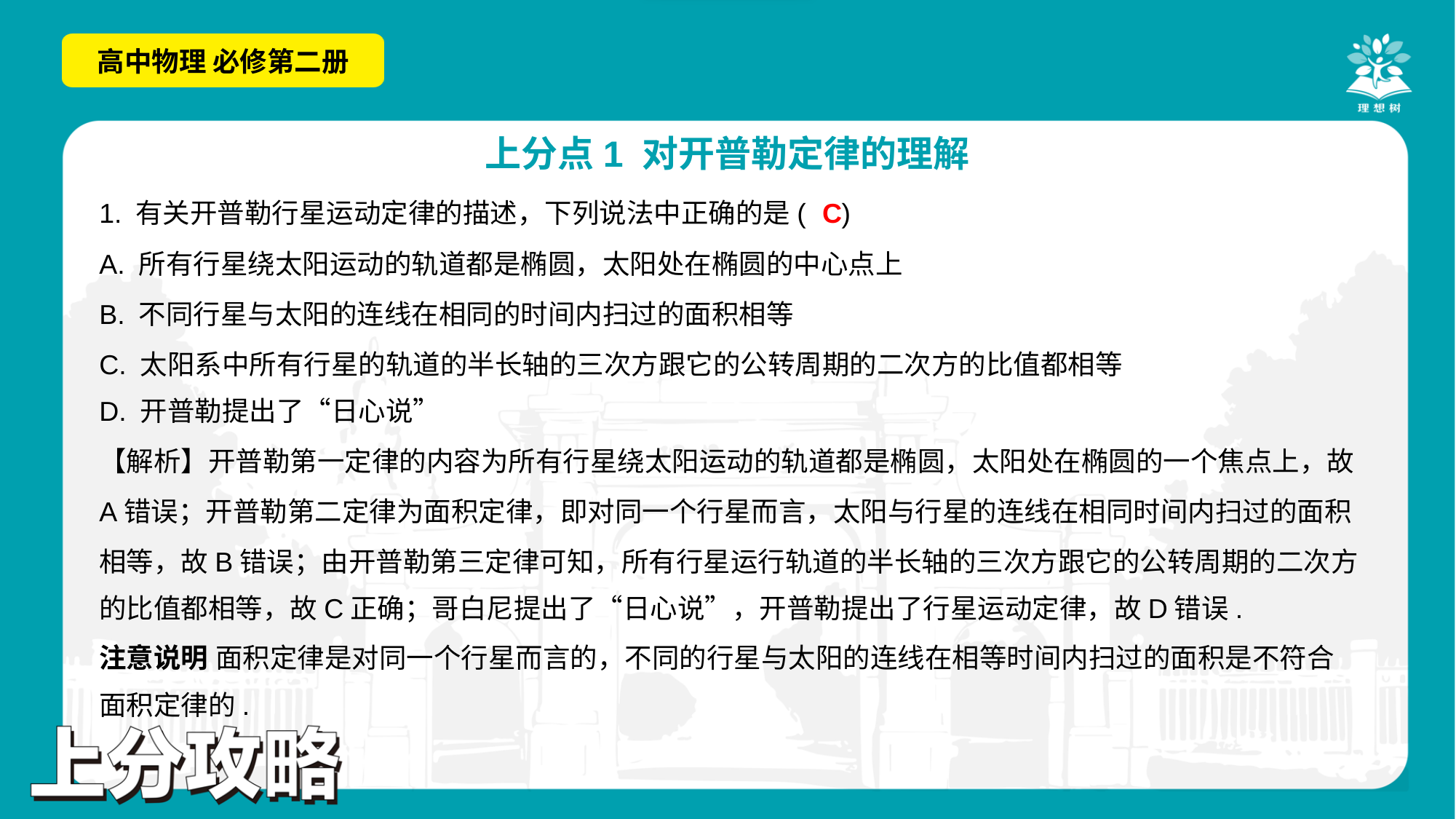

C
1. 有关开普勒行星运动定律的描述，下列说法中正确的是(     )
A. 所有行星绕太阳运动的轨道都是椭圆，太阳处在椭圆的中心点上
B. 不同行星与太阳的连线在相同的时间内扫过的面积相等
C. 太阳系中所有行星的轨道的半长轴的三次方跟它的公转周期的二次方的比值都相等
D. 开普勒提出了“日心说”
【解析】开普勒第一定律的内容为所有行星绕太阳运动的轨道都是椭圆，太阳处在椭圆的一个焦点上，故
A错误；开普勒第二定律为面积定律，即对同一个行星而言，太阳与行星的连线在相同时间内扫过的面积
相等，故B错误；由开普勒第三定律可知，所有行星运行轨道的半长轴的三次方跟它的公转周期的二次方
的比值都相等，故C正确；哥白尼提出了“日心说”，开普勒提出了行星运动定律，故D错误.
注意说明 面积定律是对同一个行星而言的，不同的行星与太阳的连线在相等时间内扫过的面积是不符合
面积定律的.